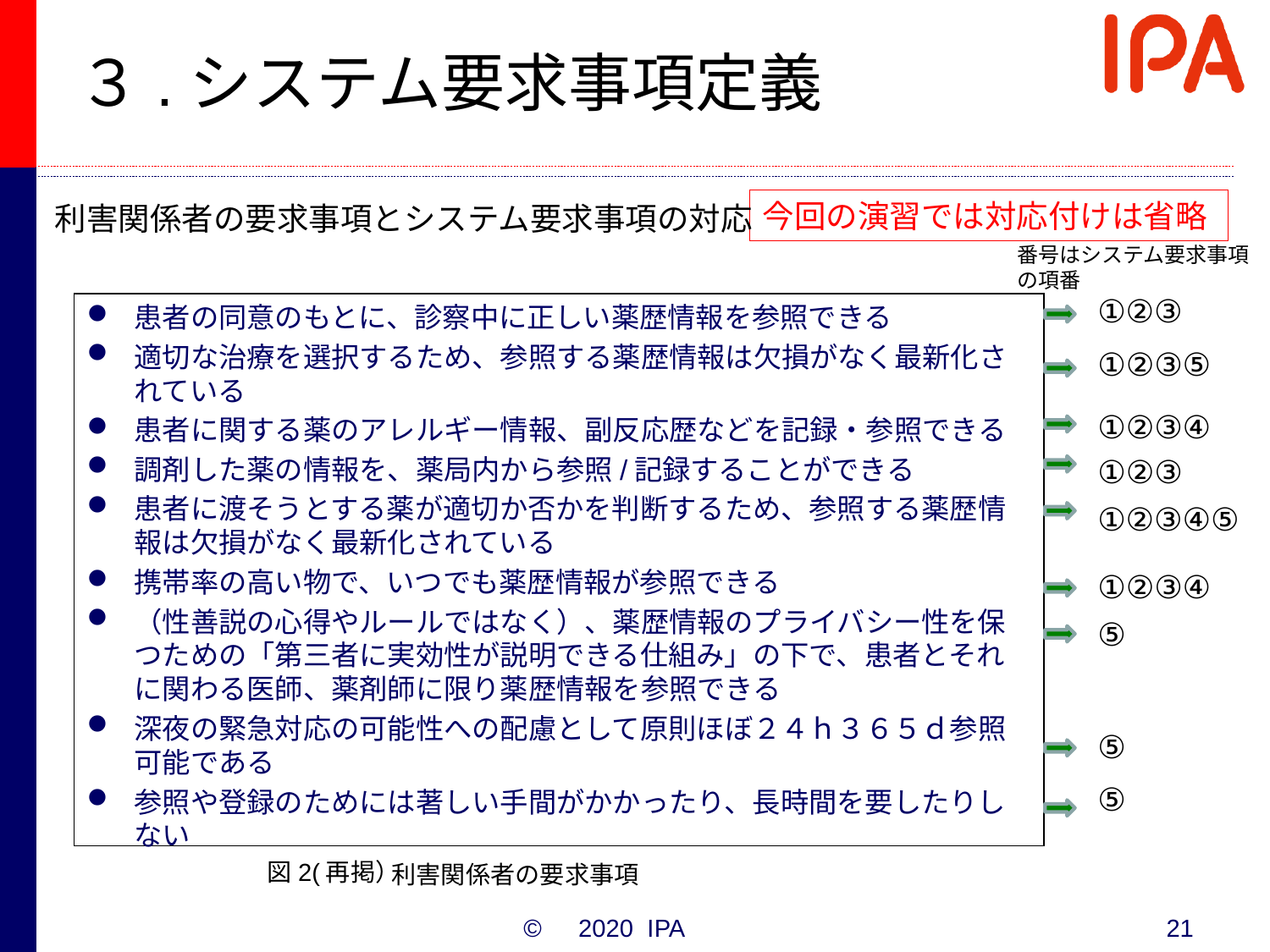

# ３.システム要求事項定義
今回の演習では対応付けは省略
利害関係者の要求事項とシステム要求事項の対応
番号はシステム要求事項の項番
①②③
患者の同意のもとに、診察中に正しい薬歴情報を参照できる
適切な治療を選択するため、参照する薬歴情報は欠損がなく最新化されている
患者に関する薬のアレルギー情報、副反応歴などを記録・参照できる
調剤した薬の情報を、薬局内から参照/記録することができる
患者に渡そうとする薬が適切か否かを判断するため、参照する薬歴情報は欠損がなく最新化されている
携帯率の高い物で、いつでも薬歴情報が参照できる
（性善説の心得やルールではなく）、薬歴情報のプライバシー性を保つための「第三者に実効性が説明できる仕組み」の下で、患者とそれに関わる医師、薬剤師に限り薬歴情報を参照できる
深夜の緊急対応の可能性への配慮として原則ほぼ２４ｈ３６５ｄ参照可能である
参照や登録のためには著しい手間がかかったり、長時間を要したりしない

①②③⑤

①②③④

①②③

①②③④⑤

①②③④

⑤

⑤

⑤

図2(再掲）
利害関係者の要求事項
©　2020  IPA
21